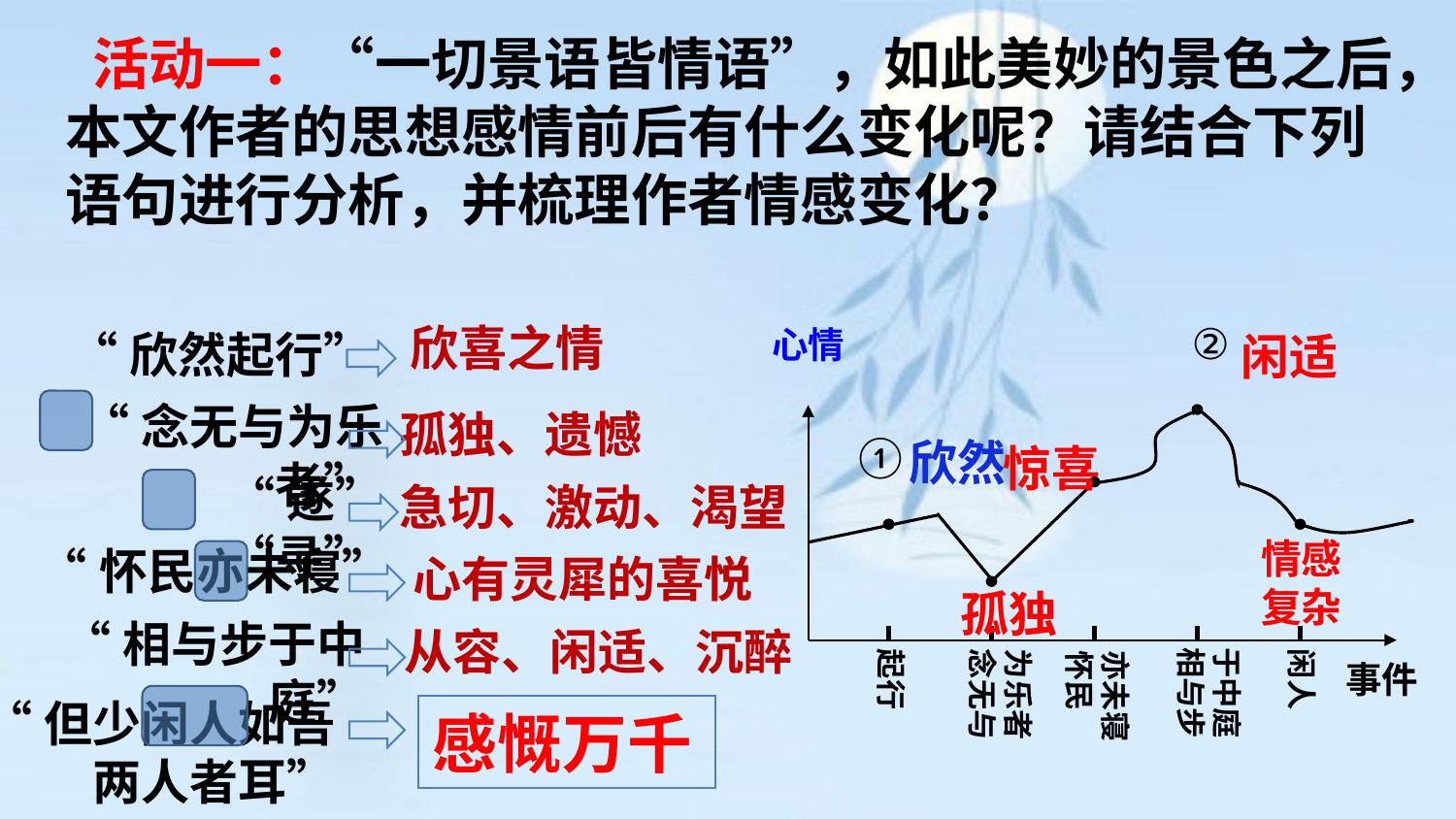

活动一：“一切景语皆情语”，如此美妙的景色之后，本文作者的思想感情前后有什么变化呢？请结合下列语句进行分析，并梳理作者情感变化？
闲适
②
心情

惊喜

情感复杂
孤独

于中庭相与步
事件
起行
为乐者念无与
闲人
亦未寝怀民
欣喜之情
“欣然起行”

“念无与为乐者”

孤独、遗憾
欣然

①
“遂”“寻”

急切、激动、渴望

“怀民亦未寝”

心有灵犀的喜悦

“相与步于中庭”
从容、闲适、沉醉

“但少闲人如吾
两人者耳”

感慨万千